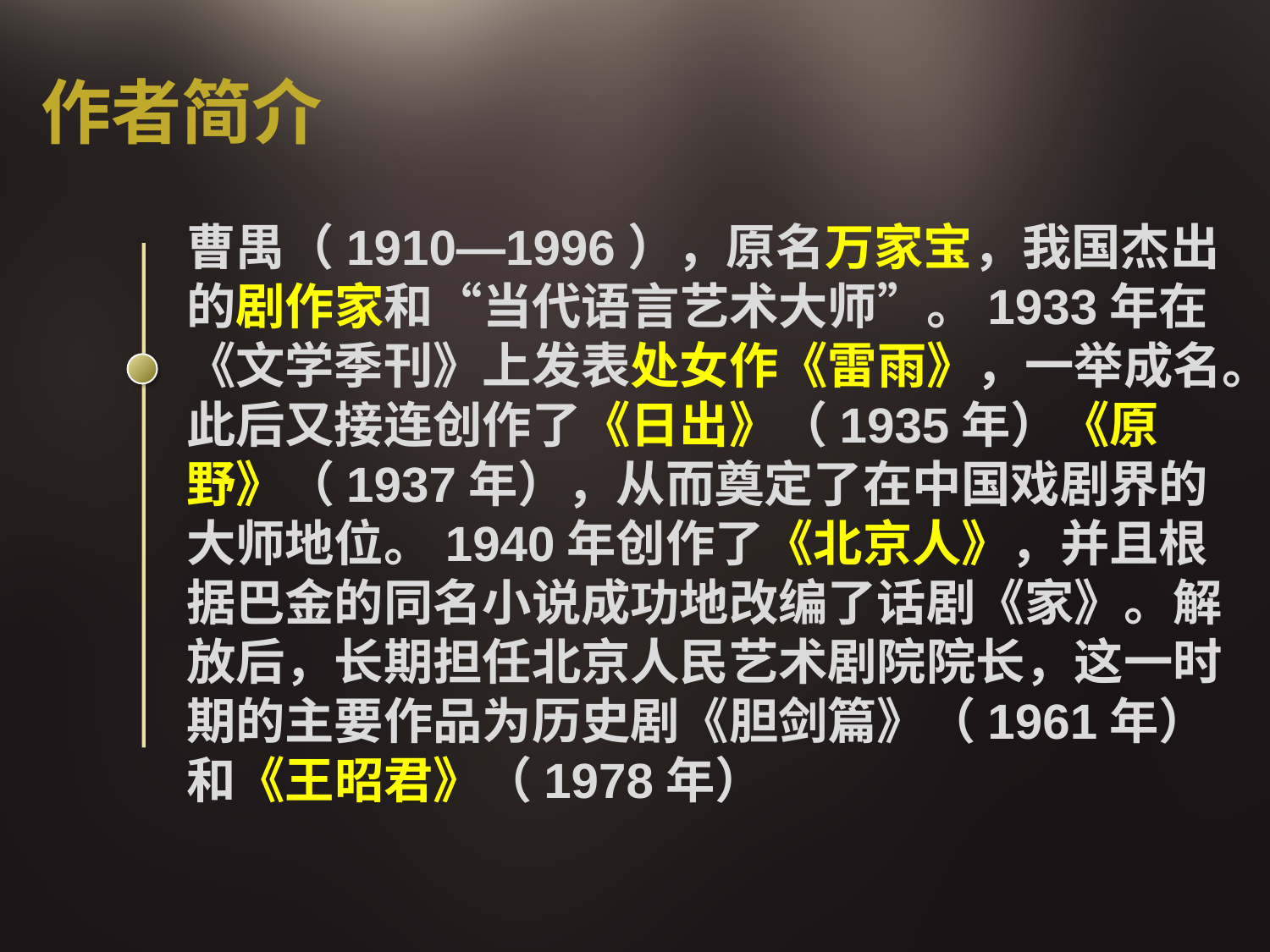

作者简介
曹禺（1910—1996），原名万家宝，我国杰出的剧作家和“当代语言艺术大师”。1933年在《文学季刊》上发表处女作《雷雨》，一举成名。此后又接连创作了《日出》（1935年）《原野》（1937年），从而奠定了在中国戏剧界的大师地位。1940年创作了《北京人》，并且根据巴金的同名小说成功地改编了话剧《家》。解放后，长期担任北京人民艺术剧院院长，这一时期的主要作品为历史剧《胆剑篇》（1961年）和《王昭君》（1978年）